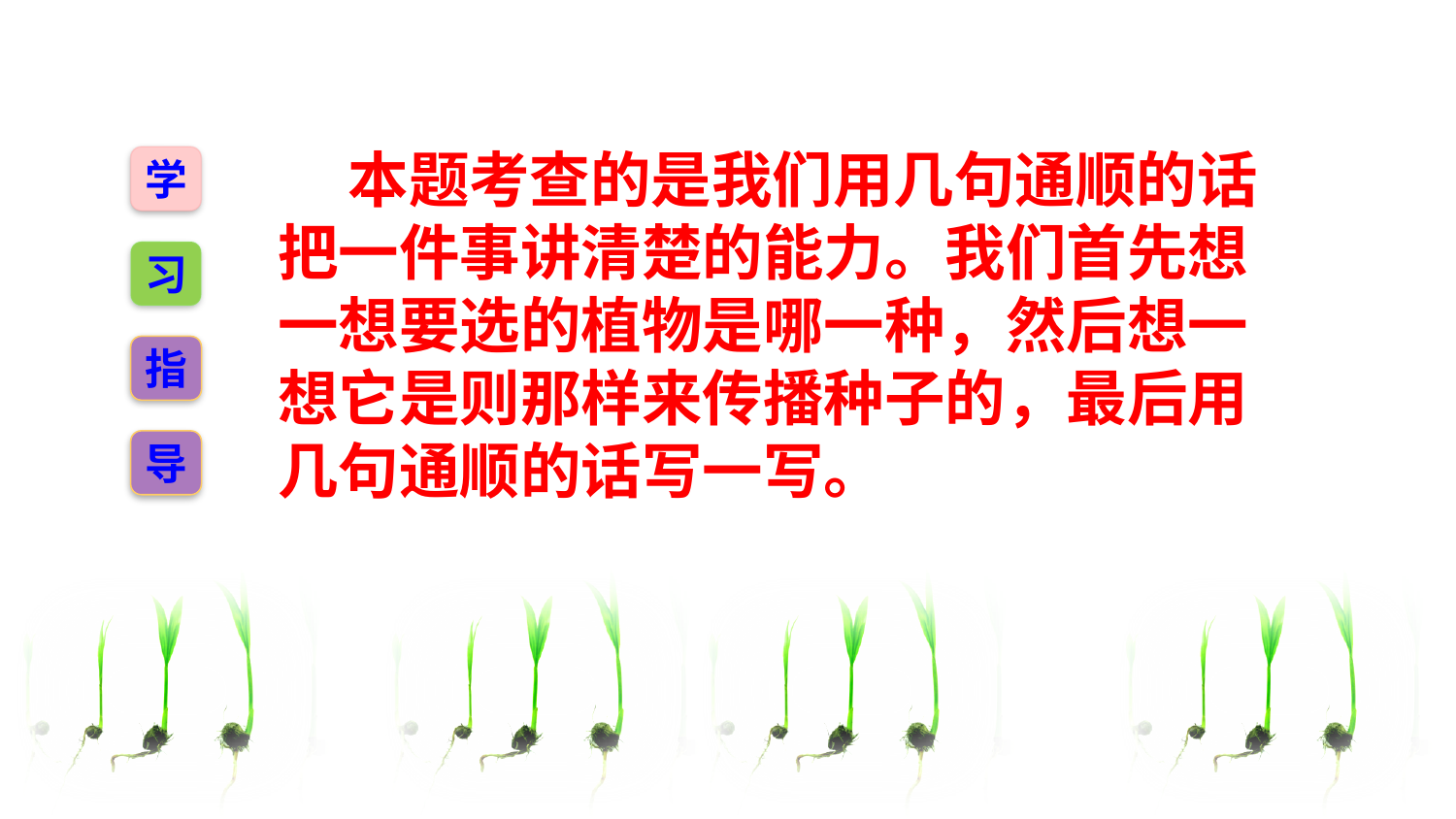

本题考查的是我们用几句通顺的话把一件事讲清楚的能力。我们首先想一想要选的植物是哪一种，然后想一想它是则那样来传播种子的，最后用几句通顺的话写一写。
学
习
指
导